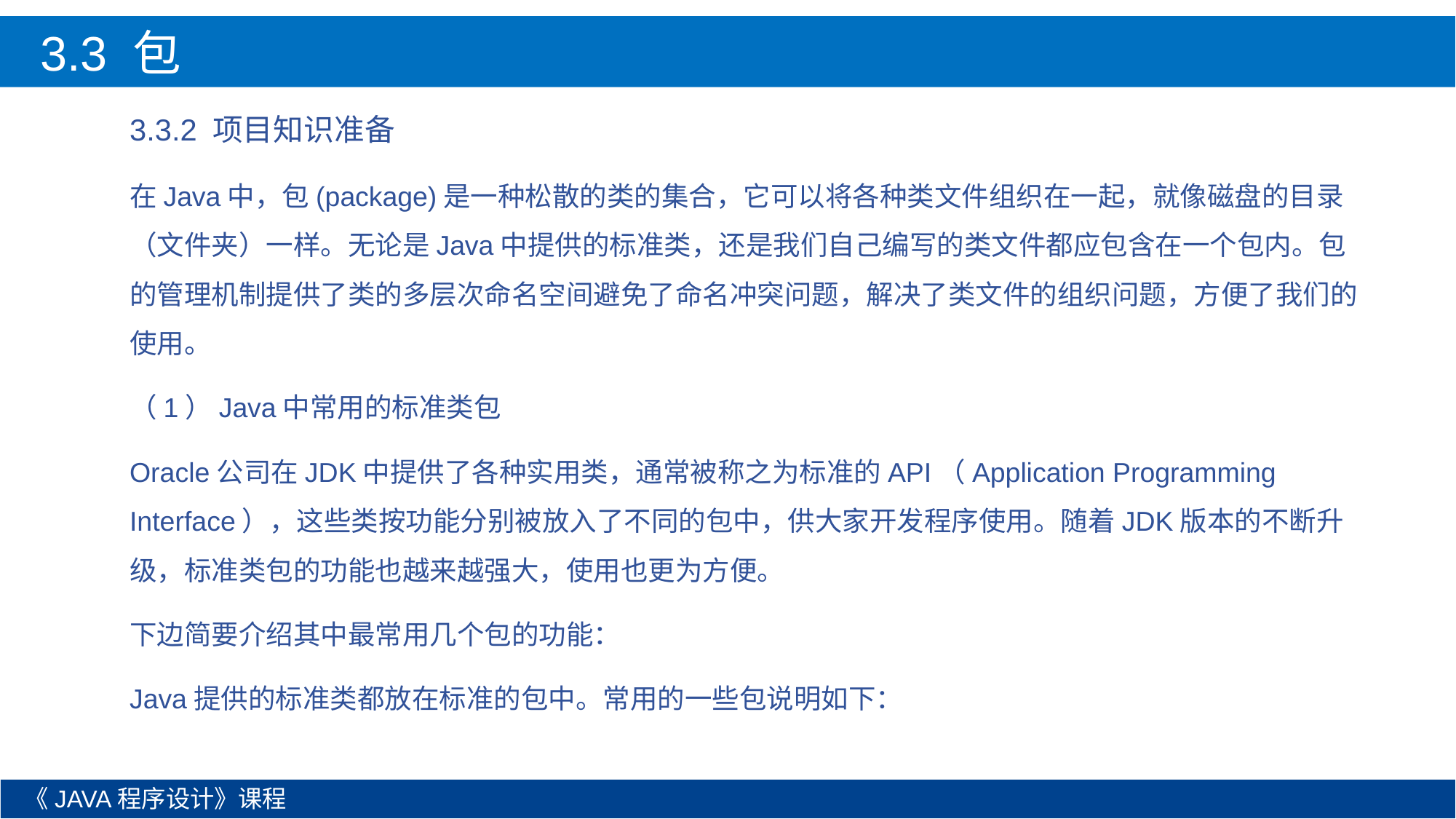

3.3 包
3.3.2 项目知识准备
在Java中，包(package)是一种松散的类的集合，它可以将各种类文件组织在一起，就像磁盘的目录（文件夹）一样。无论是Java中提供的标准类，还是我们自己编写的类文件都应包含在一个包内。包的管理机制提供了类的多层次命名空间避免了命名冲突问题，解决了类文件的组织问题，方便了我们的使用。
（1）Java中常用的标准类包
Oracle公司在JDK中提供了各种实用类，通常被称之为标准的API（Application Programming Interface），这些类按功能分别被放入了不同的包中，供大家开发程序使用。随着JDK版本的不断升级，标准类包的功能也越来越强大，使用也更为方便。
下边简要介绍其中最常用几个包的功能：
Java提供的标准类都放在标准的包中。常用的一些包说明如下：
《JAVA程序设计》课程